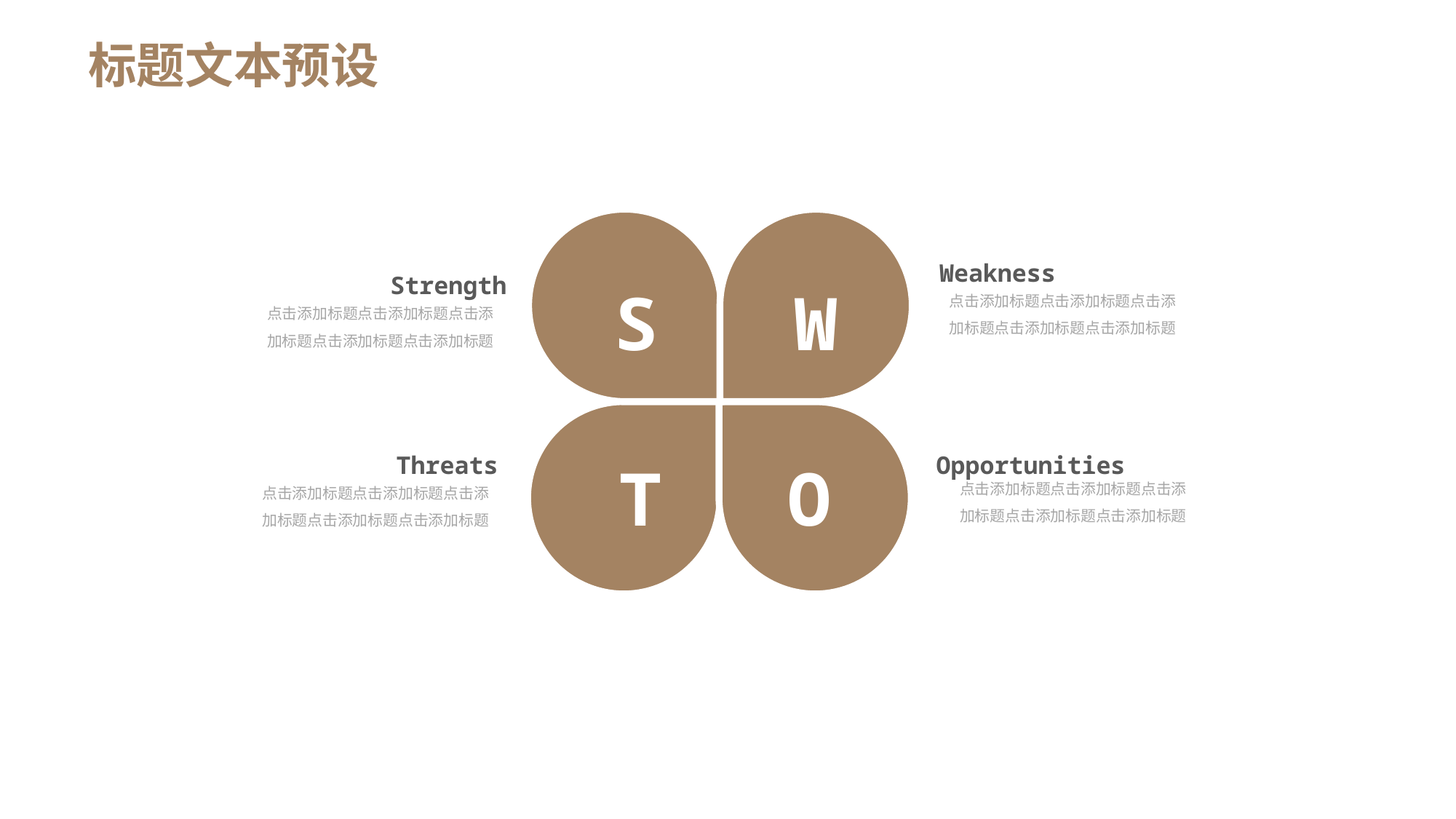

标题文本预设

Weakness
Strength
S
W
点击添加标题点击添加标题点击添加标题点击添加标题点击添加标题
点击添加标题点击添加标题点击添加标题点击添加标题点击添加标题

Threats
Opportunities
T
O
点击添加标题点击添加标题点击添加标题点击添加标题点击添加标题
点击添加标题点击添加标题点击添加标题点击添加标题点击添加标题